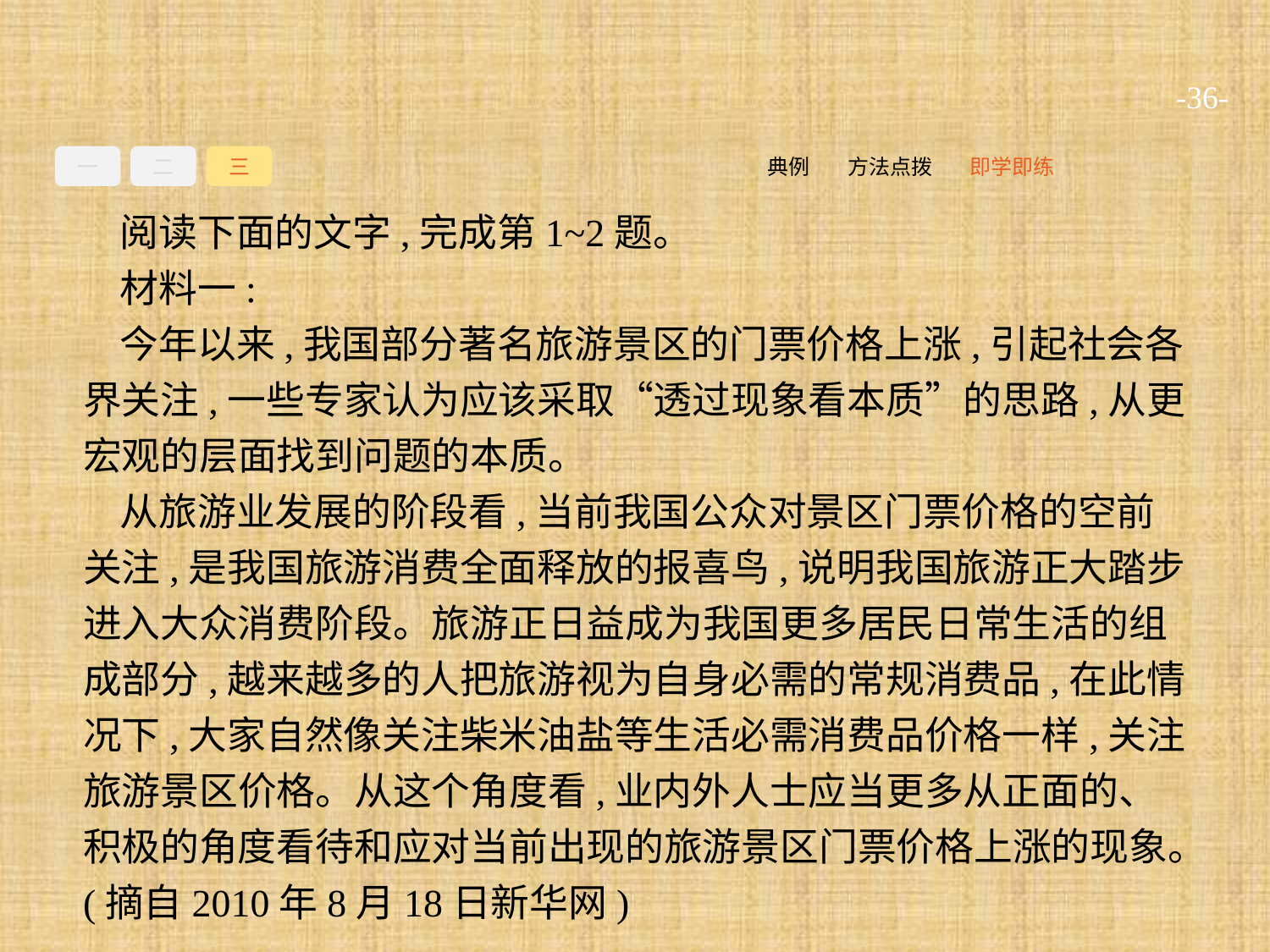

-36-
一
二
三
即学即练
方法点拨
典例
阅读下面的文字,完成第1~2题。
材料一:
今年以来,我国部分著名旅游景区的门票价格上涨,引起社会各界关注,一些专家认为应该采取“透过现象看本质”的思路,从更宏观的层面找到问题的本质。
从旅游业发展的阶段看,当前我国公众对景区门票价格的空前关注,是我国旅游消费全面释放的报喜鸟,说明我国旅游正大踏步进入大众消费阶段。旅游正日益成为我国更多居民日常生活的组成部分,越来越多的人把旅游视为自身必需的常规消费品,在此情况下,大家自然像关注柴米油盐等生活必需消费品价格一样,关注旅游景区价格。从这个角度看,业内外人士应当更多从正面的、积极的角度看待和应对当前出现的旅游景区门票价格上涨的现象。(摘自2010年8月18日新华网)